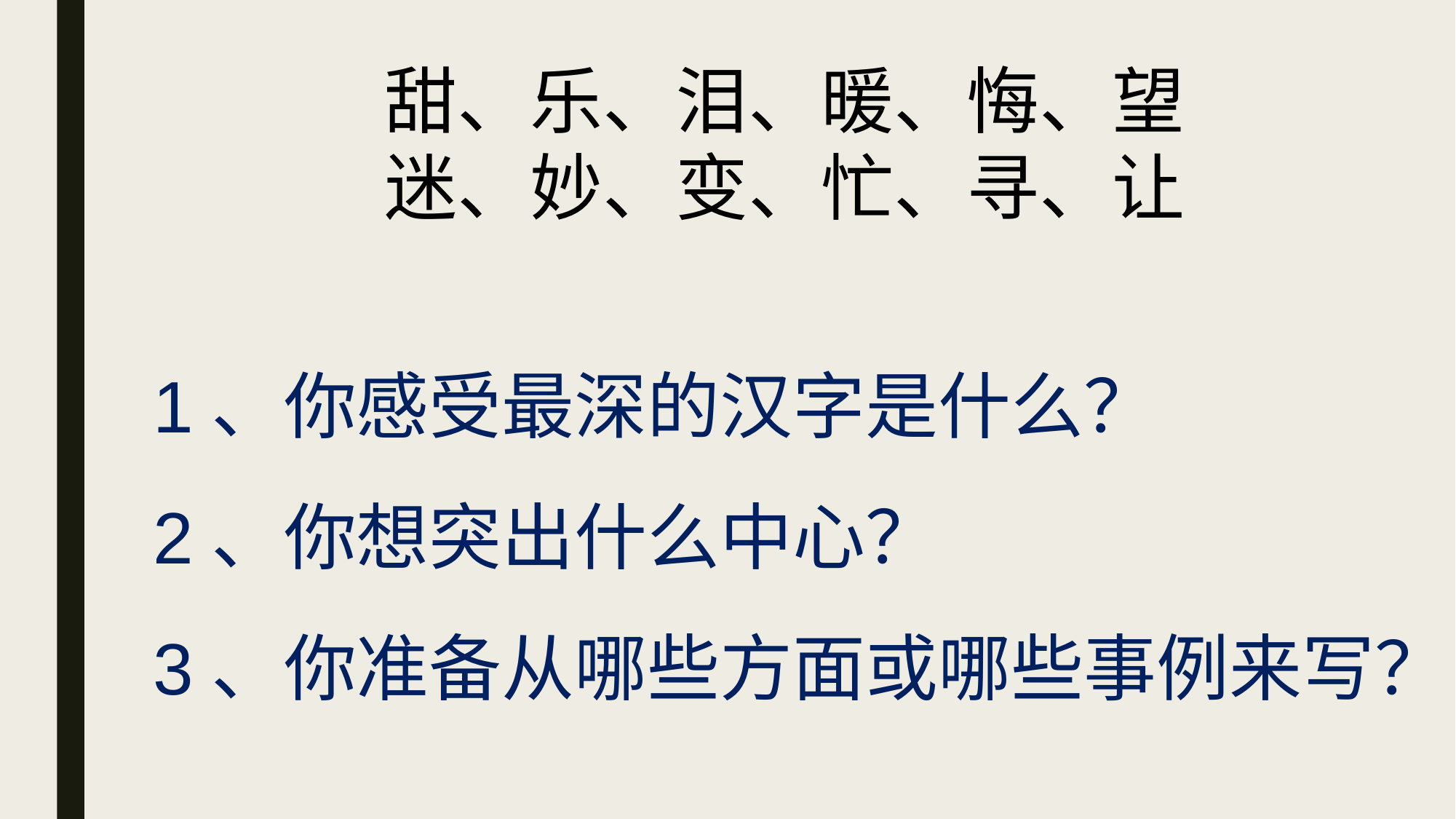

甜、乐、泪、暖、悔、望
迷、妙、变、忙、寻、让

1、你感受最深的汉字是什么？
2、你想突出什么中心？
3、你准备从哪些方面或哪些事例来写？